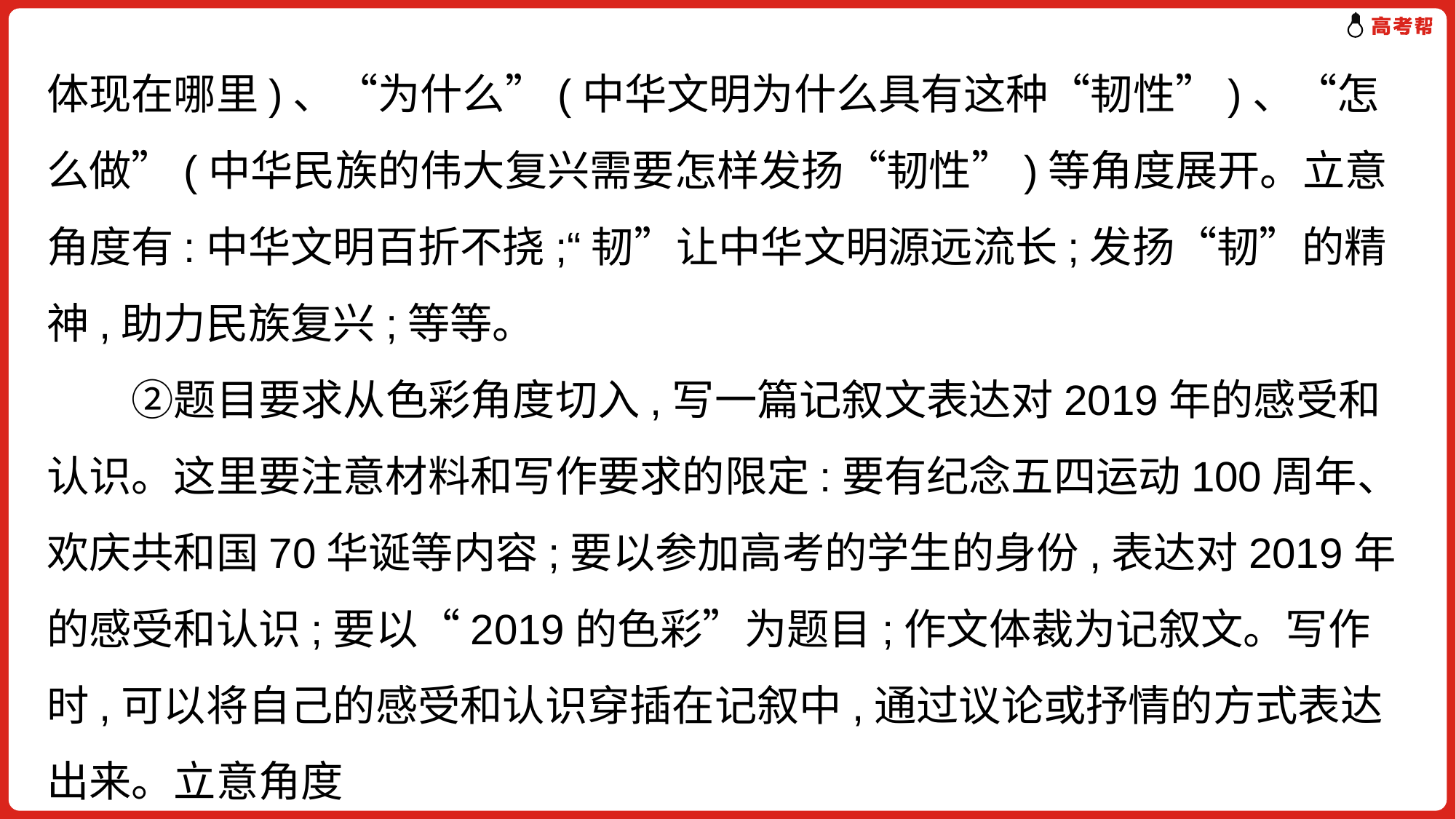

体现在哪里)、“为什么”(中华文明为什么具有这种“韧性”)、“怎么做”(中华民族的伟大复兴需要怎样发扬“韧性”)等角度展开。立意角度有:中华文明百折不挠;“韧”让中华文明源远流长;发扬“韧”的精神,助力民族复兴;等等。
　　②题目要求从色彩角度切入,写一篇记叙文表达对2019年的感受和认识。这里要注意材料和写作要求的限定:要有纪念五四运动100周年、欢庆共和国70华诞等内容;要以参加高考的学生的身份,表达对2019年的感受和认识;要以“2019的色彩”为题目;作文体裁为记叙文。写作时,可以将自己的感受和认识穿插在记叙中,通过议论或抒情的方式表达出来。立意角度